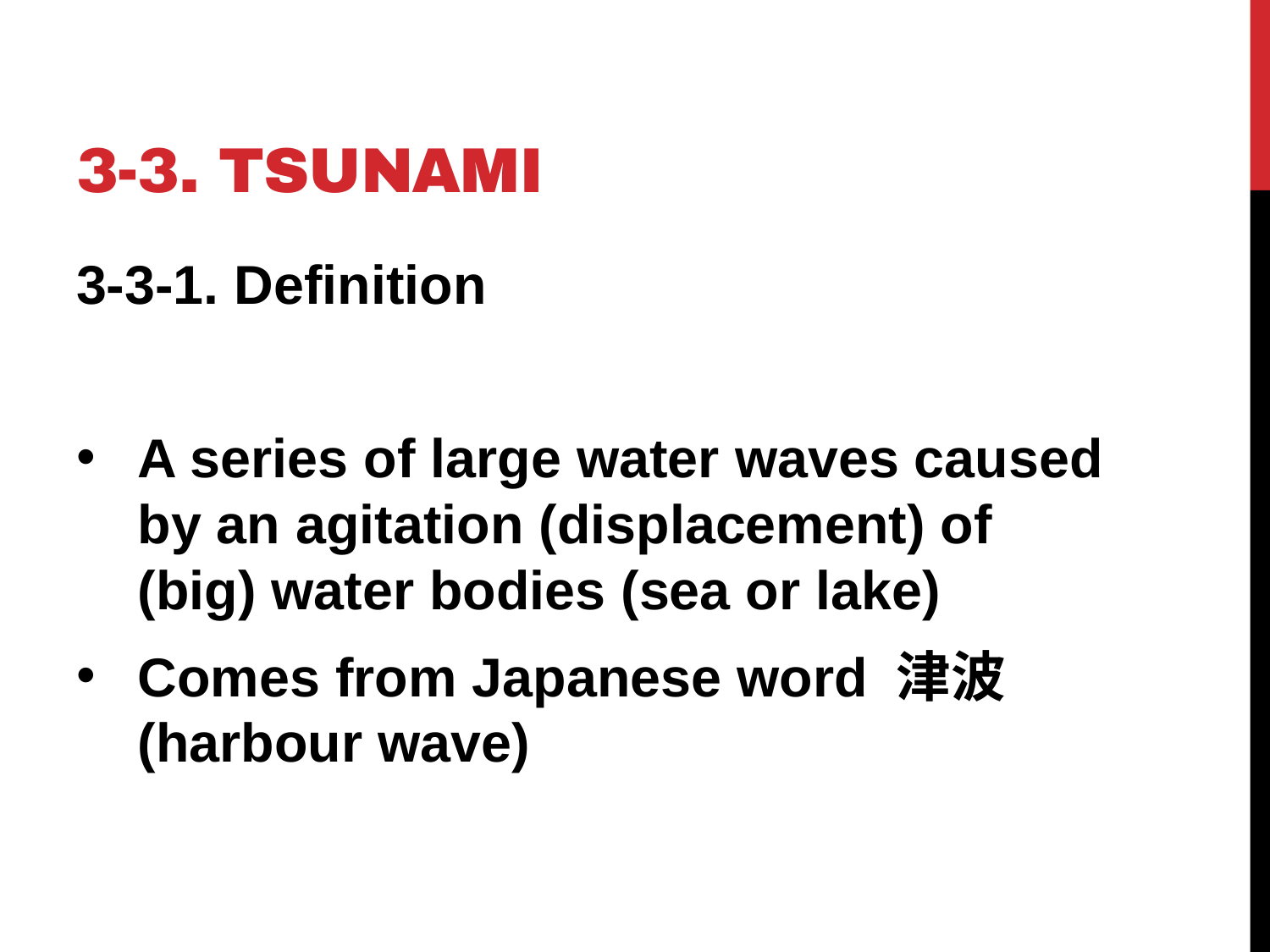

# 3-3. tsunami
3-3-1. Definition

A series of large water waves caused by an agitation (displacement) of (big) water bodies (sea or lake)
Comes from Japanese word 津波 (harbour wave)